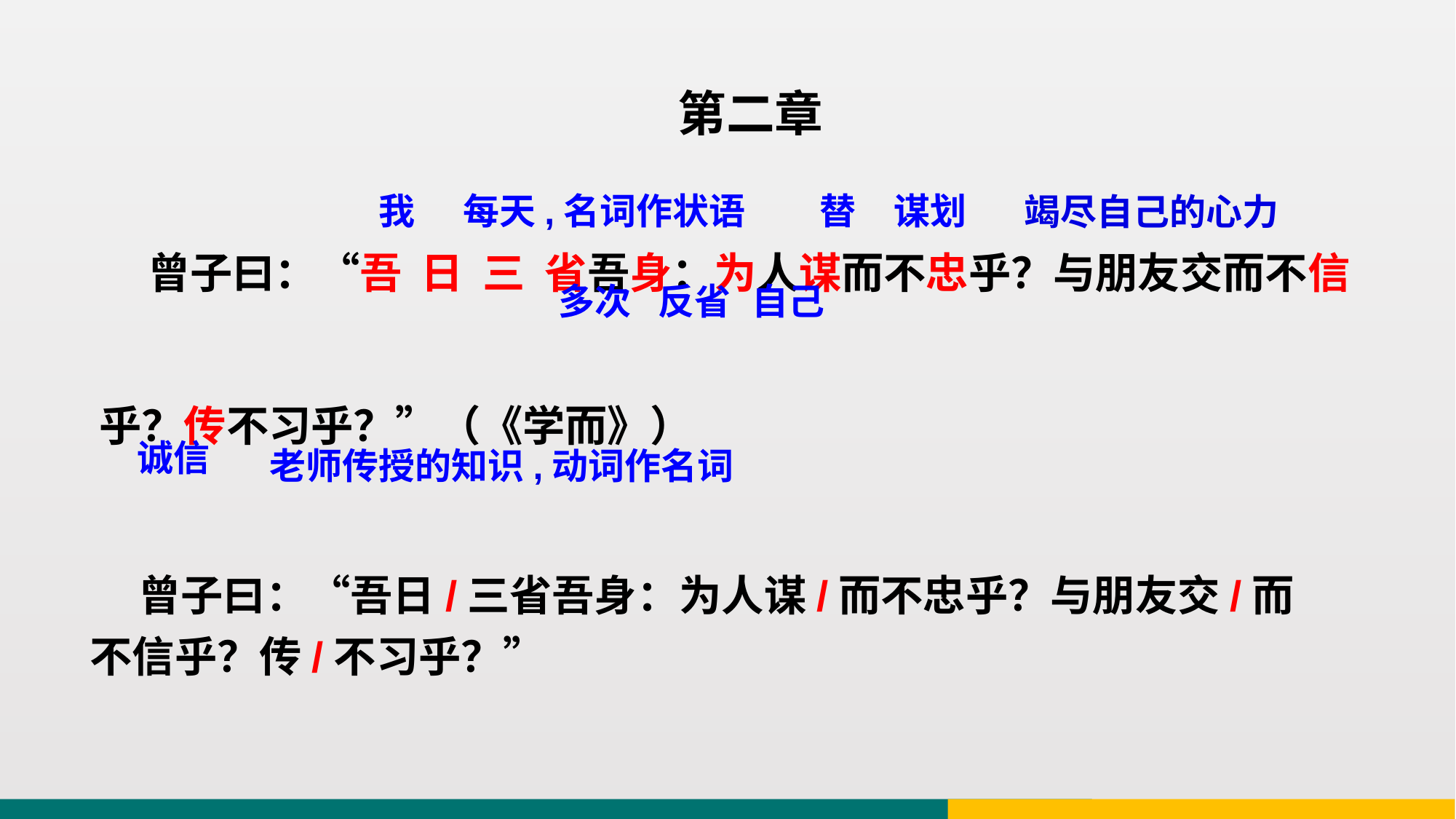

第二章
    曾子曰：“吾  日  三  省吾身：为人谋而不忠乎？与朋友交而不信乎？传不习乎？”（《学而》）
我
每天,名词作状语
替
谋划
竭尽自己的心力
自己
反省
多次
诚信
老师传授的知识,动词作名词
    曾子曰：“吾日/三省吾身：为人谋/而不忠乎？与朋友交/而不信乎？传/不习乎？”